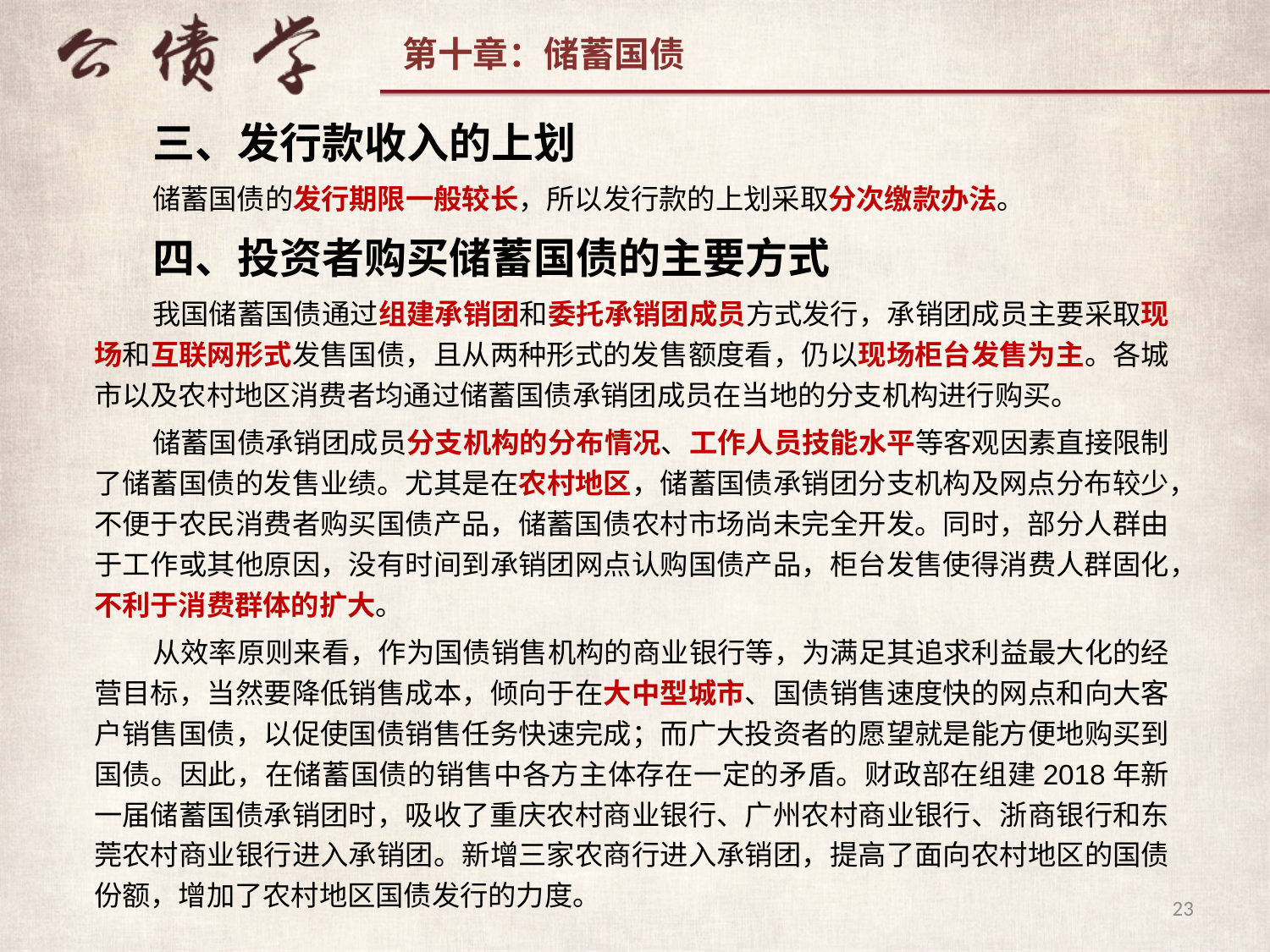

三、发行款收入的上划
储蓄国债的发行期限一般较长，所以发行款的上划采取分次缴款办法。
四、投资者购买储蓄国债的主要方式
我国储蓄国债通过组建承销团和委托承销团成员方式发行，承销团成员主要采取现场和互联网形式发售国债，且从两种形式的发售额度看，仍以现场柜台发售为主。各城市以及农村地区消费者均通过储蓄国债承销团成员在当地的分支机构进行购买。
储蓄国债承销团成员分支机构的分布情况、工作人员技能水平等客观因素直接限制了储蓄国债的发售业绩。尤其是在农村地区，储蓄国债承销团分支机构及网点分布较少，不便于农民消费者购买国债产品，储蓄国债农村市场尚未完全开发。同时，部分人群由于工作或其他原因，没有时间到承销团网点认购国债产品，柜台发售使得消费人群固化，不利于消费群体的扩大。
从效率原则来看，作为国债销售机构的商业银行等，为满足其追求利益最大化的经营目标，当然要降低销售成本，倾向于在大中型城市、国债销售速度快的网点和向大客户销售国债，以促使国债销售任务快速完成；而广大投资者的愿望就是能方便地购买到国债。因此，在储蓄国债的销售中各方主体存在一定的矛盾。财政部在组建2018年新一届储蓄国债承销团时，吸收了重庆农村商业银行、广州农村商业银行、浙商银行和东莞农村商业银行进入承销团。新增三家农商行进入承销团，提高了面向农村地区的国债份额，增加了农村地区国债发行的力度。
23